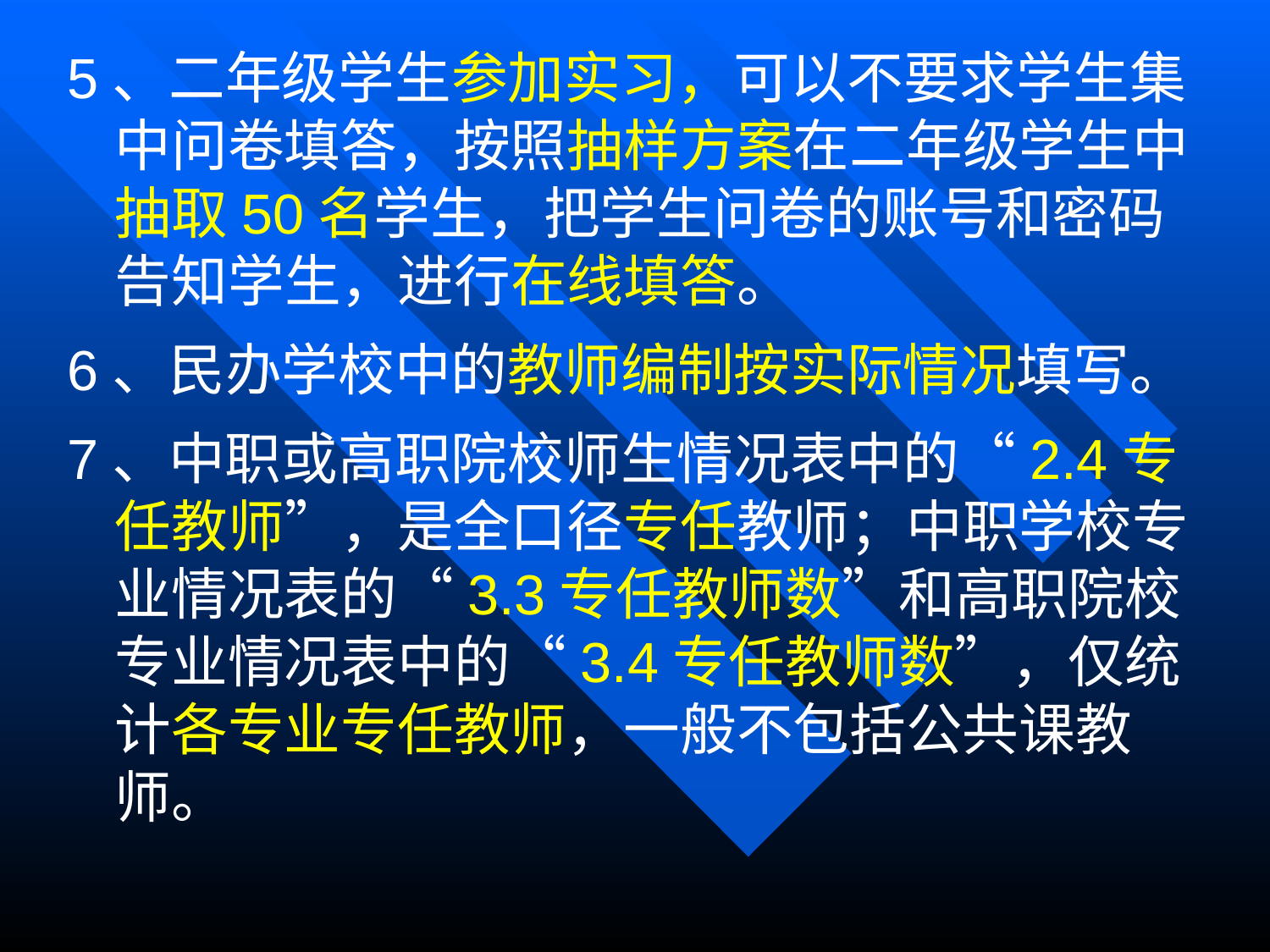

5、二年级学生参加实习，可以不要求学生集中问卷填答，按照抽样方案在二年级学生中抽取50名学生，把学生问卷的账号和密码告知学生，进行在线填答。
6、民办学校中的教师编制按实际情况填写。
7、中职或高职院校师生情况表中的“2.4专任教师”，是全口径专任教师；中职学校专业情况表的“3.3专任教师数”和高职院校专业情况表中的“3.4专任教师数”，仅统计各专业专任教师，一般不包括公共课教师。